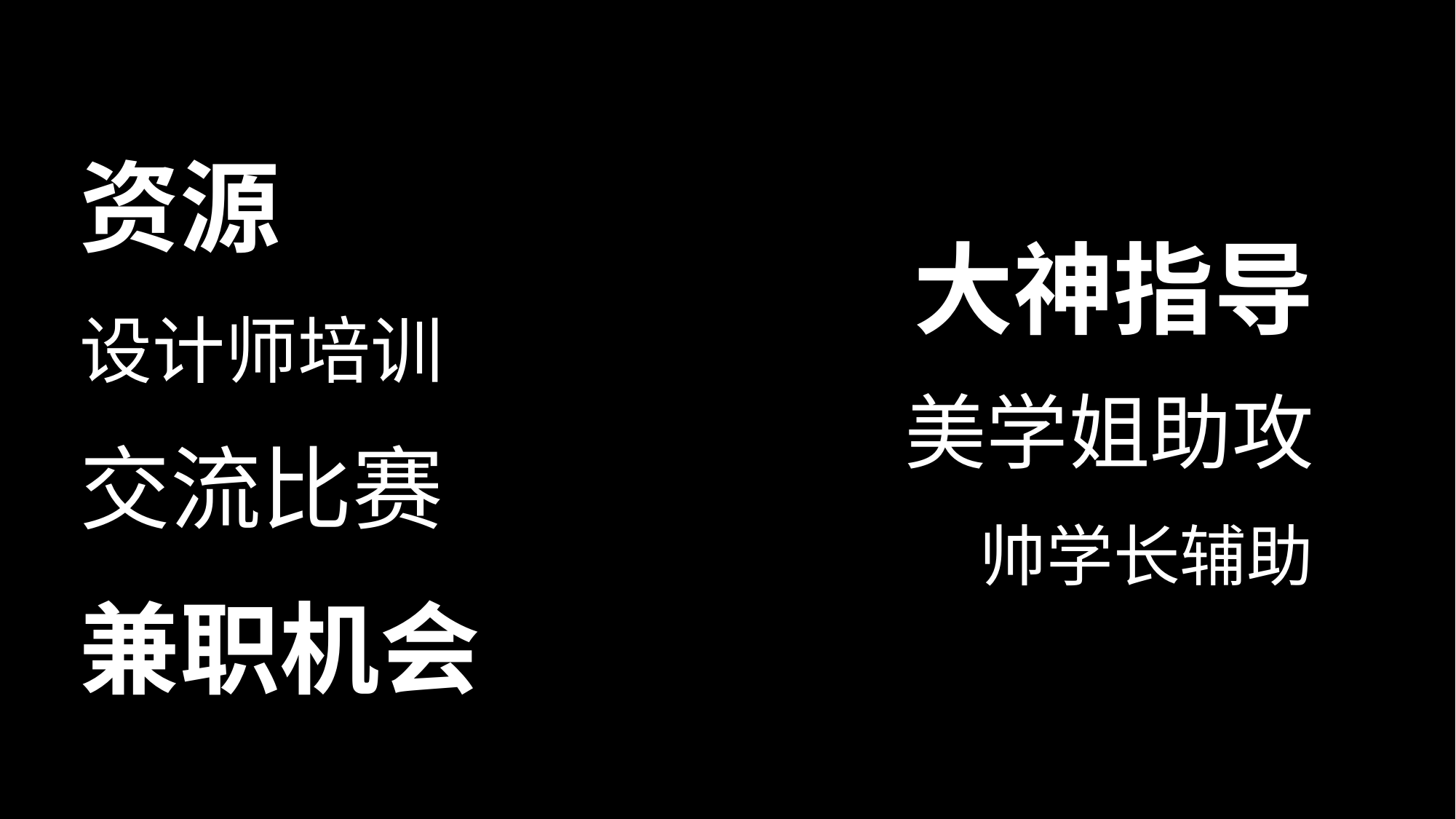

资源
大神指导
设计师培训
美学姐助攻
交流比赛
帅学长辅助
兼职机会